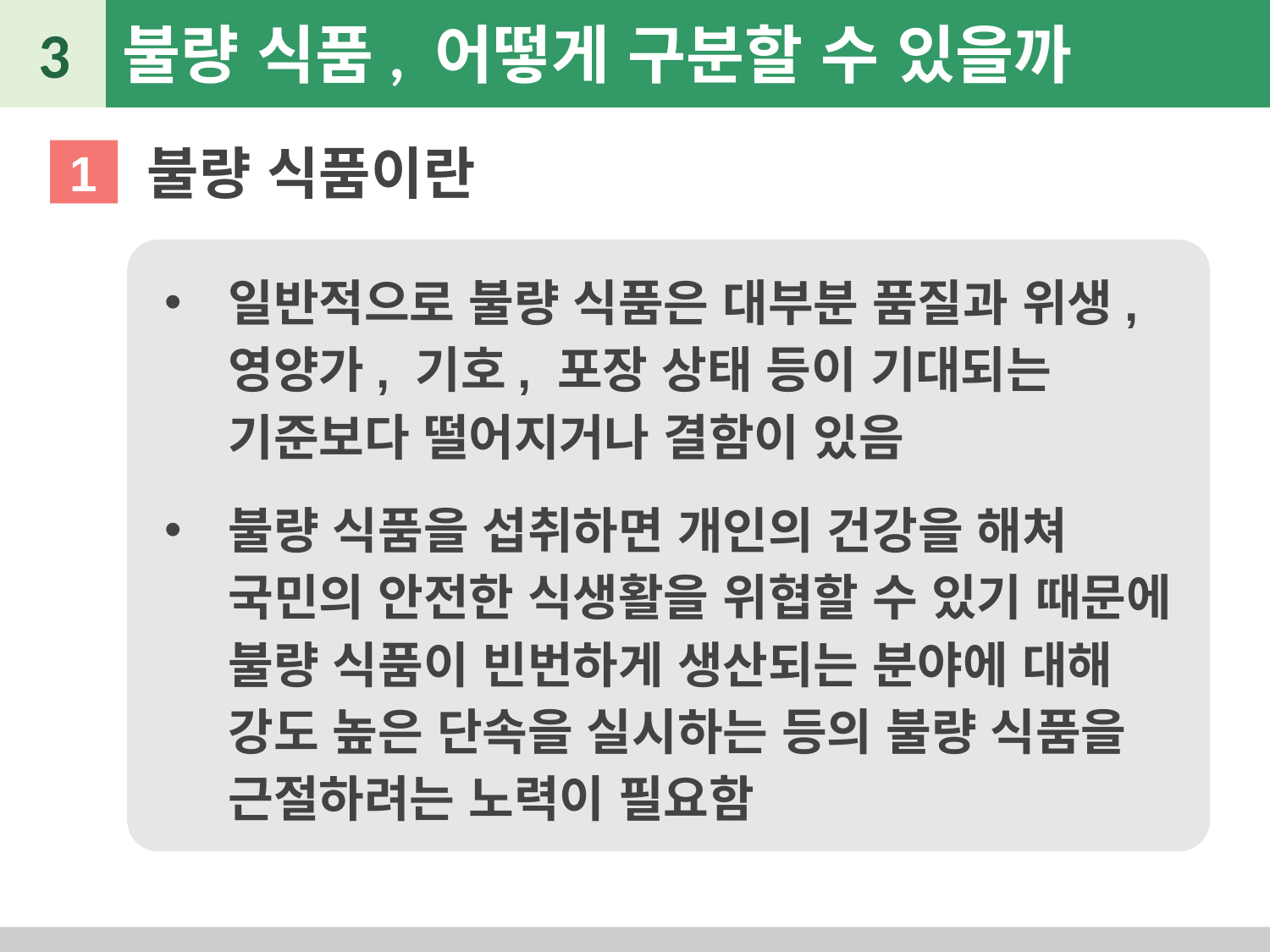

3
불량 식품, 어떻게 구분할 수 있을까
불량 식품이란
1

일반적으로 불량 식품은 대부분 품질과 위생, 영양가, 기호, 포장 상태 등이 기대되는 기준보다 떨어지거나 결함이 있음
불량 식품을 섭취하면 개인의 건강을 해쳐 국민의 안전한 식생활을 위협할 수 있기 때문에 불량 식품이 빈번하게 생산되는 분야에 대해 강도 높은 단속을 실시하는 등의 불량 식품을 근절하려는 노력이 필요함